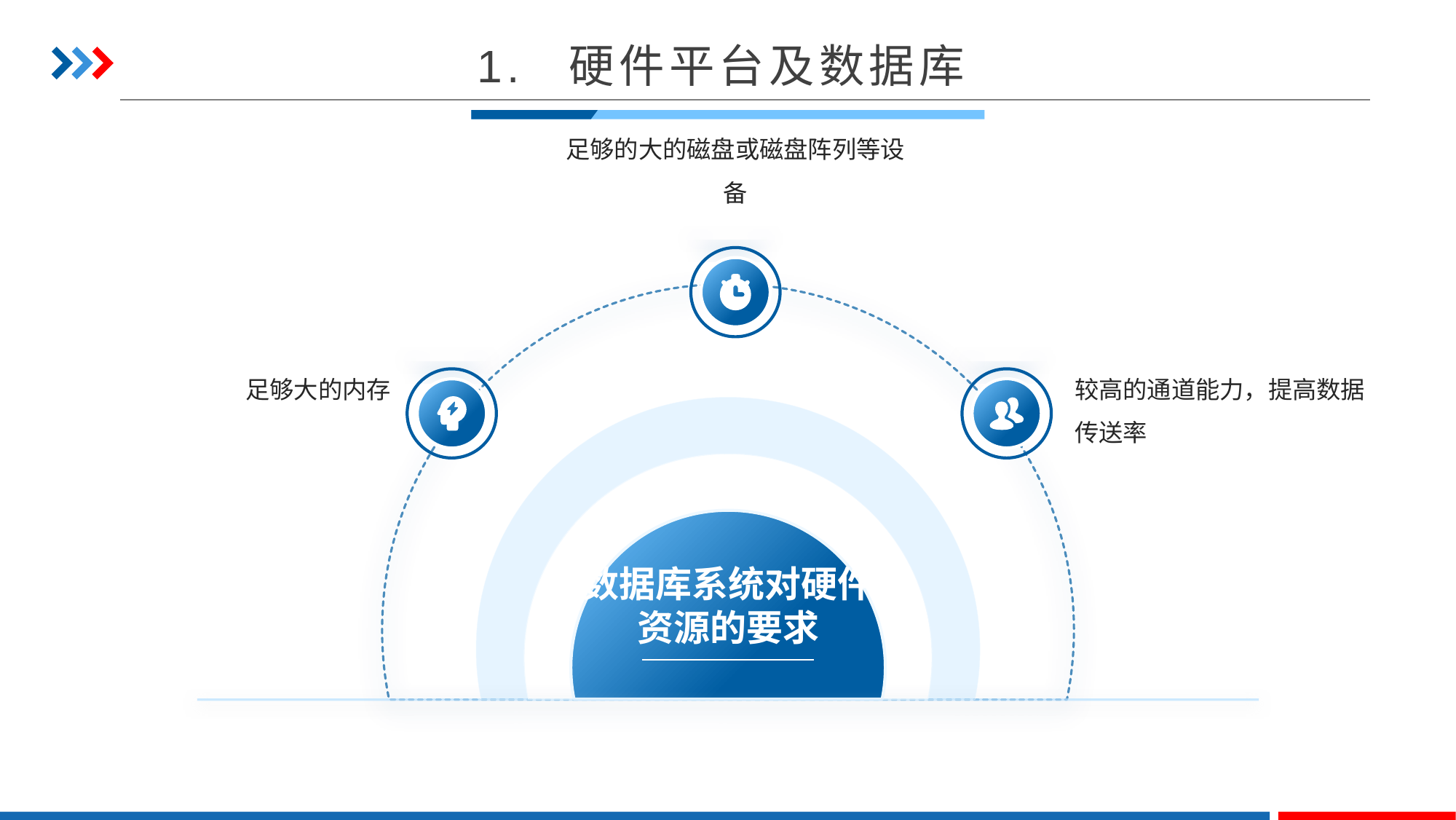

1.  硬件平台及数据库

足够的大的磁盘或磁盘阵列等设备

足够大的内存
较高的通道能力，提高数据传送率

数据库系统对硬件资源的要求